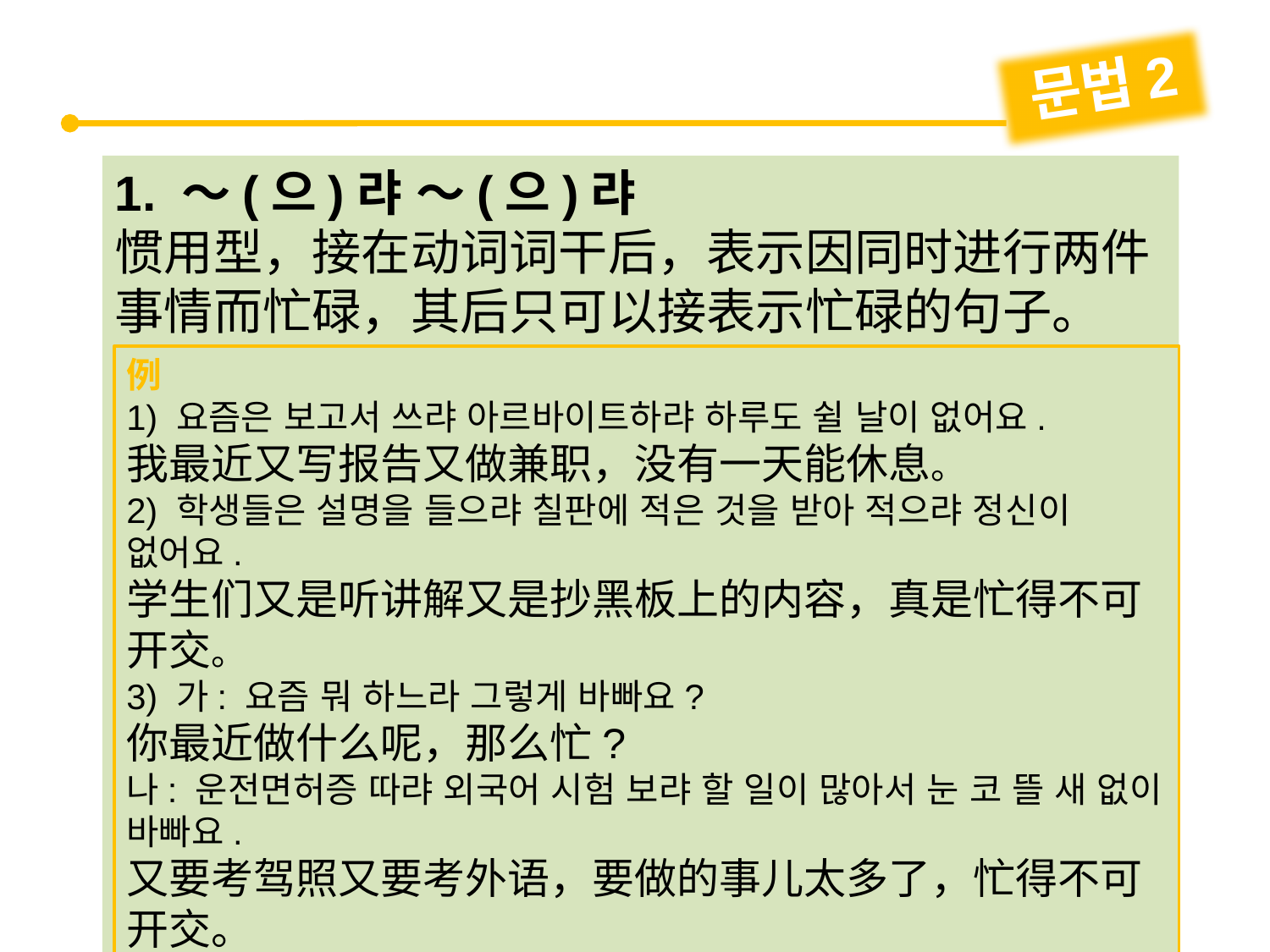

문법2
1. ～(으)랴 ～(으)랴
惯用型，接在动词词干后，表示因同时进行两件事情而忙碌，其后只可以接表示忙碌的句子。

例
1) 요즘은 보고서 쓰랴 아르바이트하랴 하루도 쉴 날이 없어요.
我最近又写报告又做兼职，没有一天能休息。
2) 학생들은 설명을 들으랴 칠판에 적은 것을 받아 적으랴 정신이 없어요.
学生们又是听讲解又是抄黑板上的内容，真是忙得不可开交。
3) 가: 요즘 뭐 하느라 그렇게 바빠요?
你最近做什么呢，那么忙?
나: 운전면허증 따랴 외국어 시험 보랴 할 일이 많아서 눈 코 뜰 새 없이 바빠요.
又要考驾照又要考外语，要做的事儿太多了，忙得不可开交。